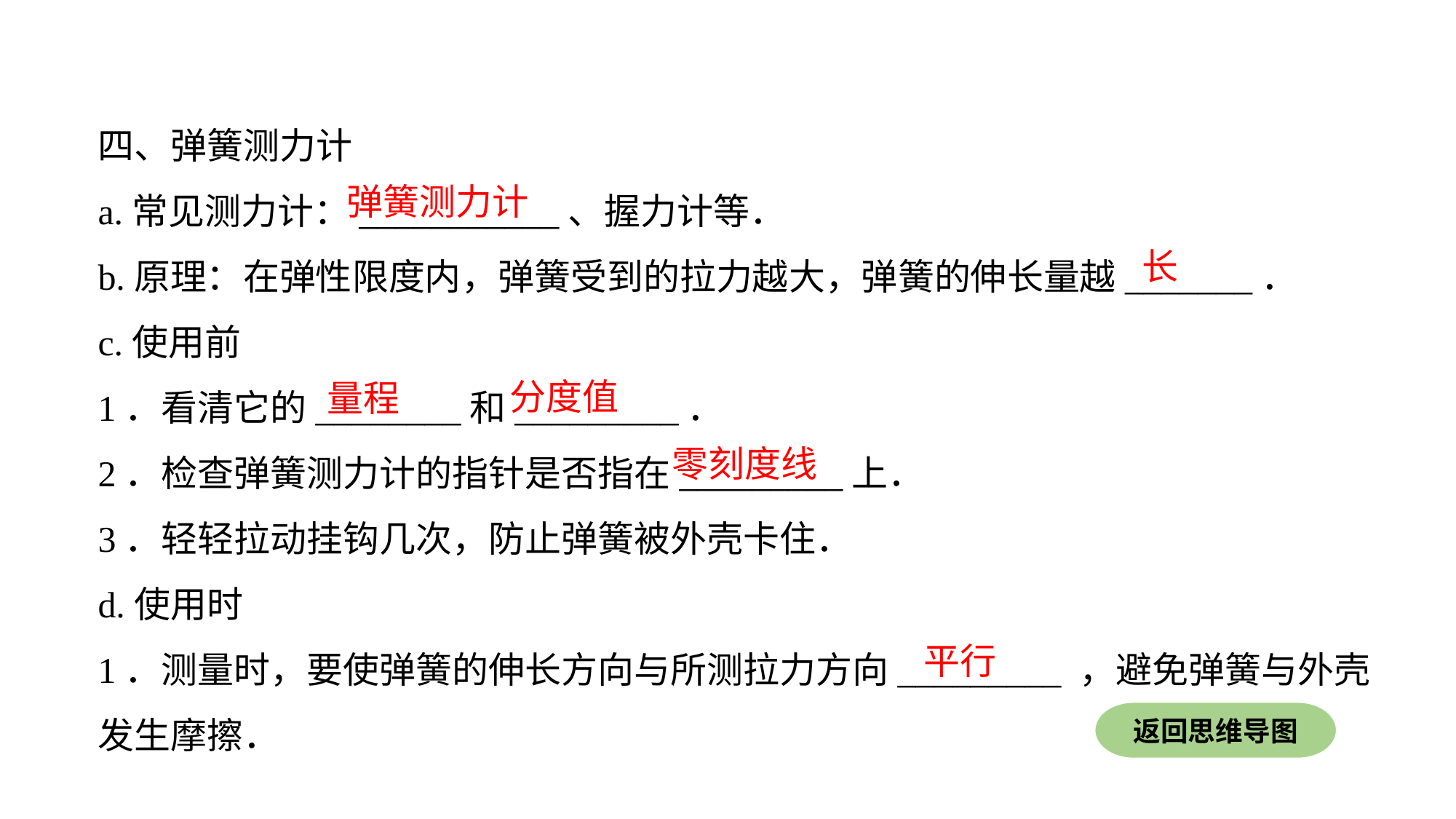

四、弹簧测力计
a.常见测力计：___________、握力计等．
b.原理：在弹性限度内，弹簧受到的拉力越大，弹簧的伸长量越_______．
c.使用前
1．看清它的________和_________．
2．检查弹簧测力计的指针是否指在_________上．
3．轻轻拉动挂钩几次，防止弹簧被外壳卡住．
d.使用时
1．测量时，要使弹簧的伸长方向与所测拉力方向_________ ，避免弹簧与外壳发生摩擦．
弹簧测力计
长
分度值
量程
零刻度线
平行
返回思维导图